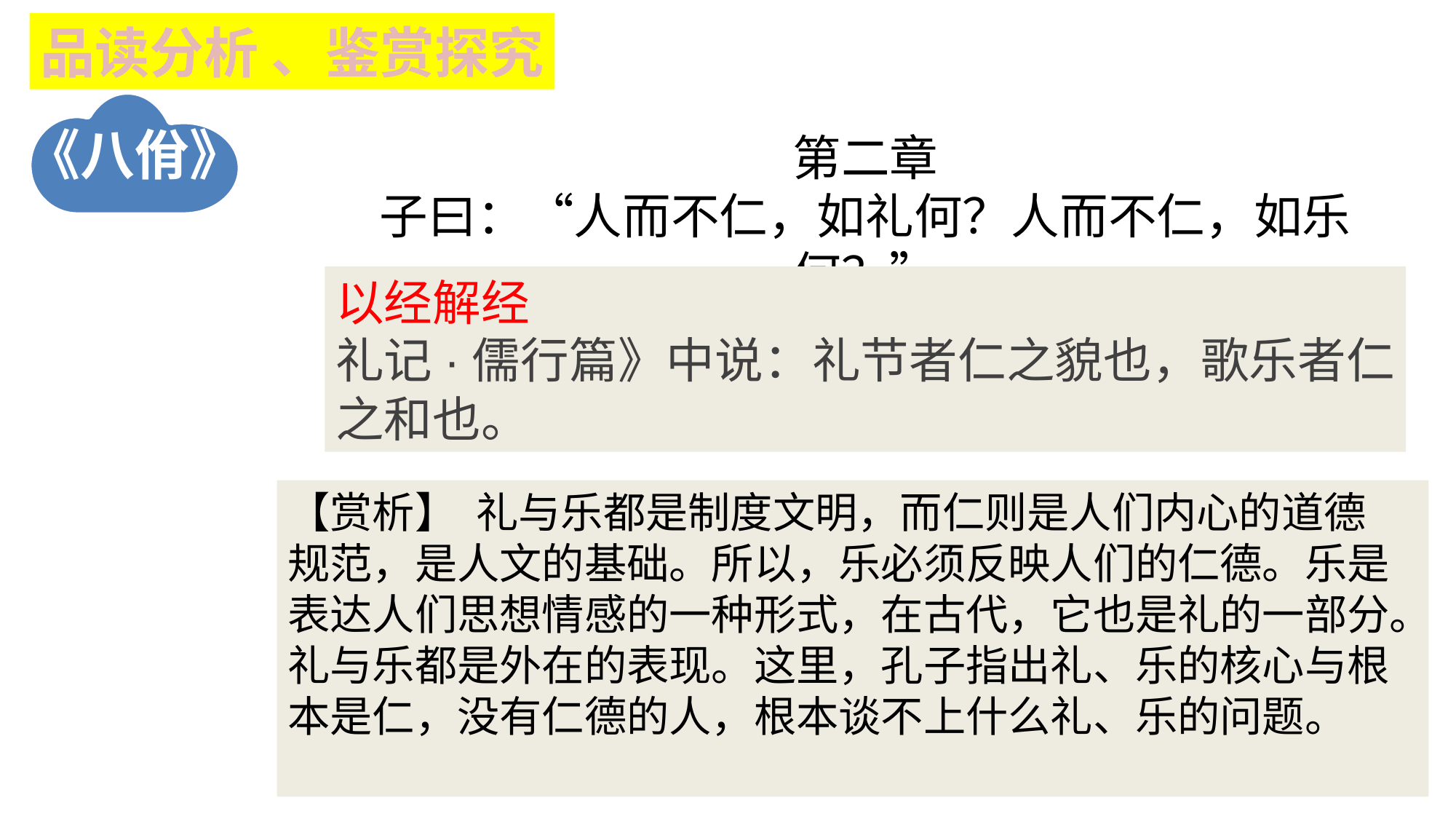

品读分析 、鉴赏探究
《八佾》
第二章
子曰：“人而不仁，如礼何？人而不仁，如乐何？”

以经解经
礼记·儒行篇》中说：礼节者仁之貌也，歌乐者仁
之和也。
【赏析】  礼与乐都是制度文明，而仁则是人们内心的道德
规范，是人文的基础。所以，乐必须反映人们的仁德。乐是
表达人们思想情感的一种形式，在古代，它也是礼的一部分。
礼与乐都是外在的表现。这里，孔子指出礼、乐的核心与根
本是仁，没有仁德的人，根本谈不上什么礼、乐的问题。